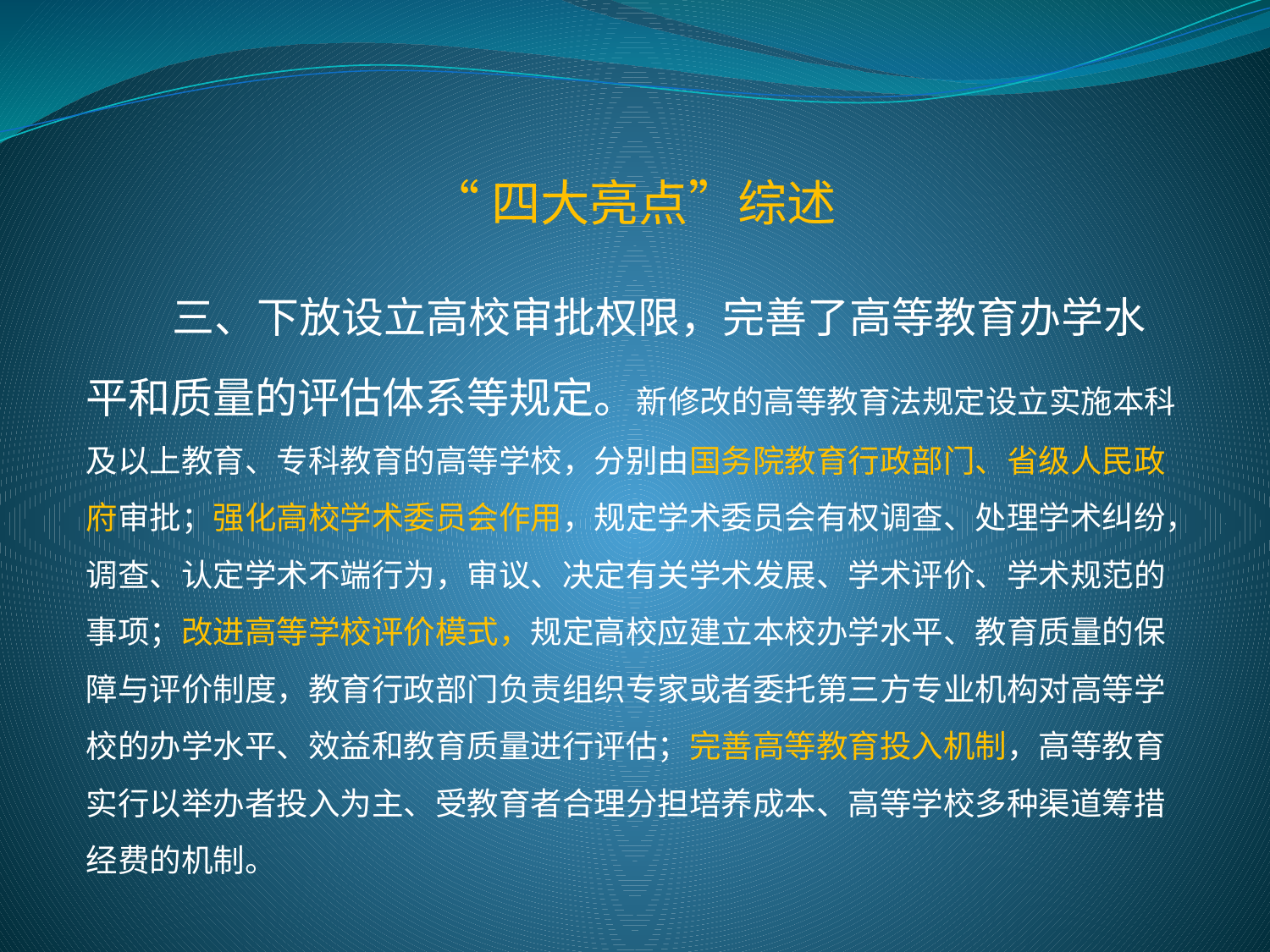

“四大亮点”综述
     三、下放设立高校审批权限，完善了高等教育办学水平和质量的评估体系等规定。新修改的高等教育法规定设立实施本科及以上教育、专科教育的高等学校，分别由国务院教育行政部门、省级人民政府审批；强化高校学术委员会作用，规定学术委员会有权调查、处理学术纠纷，调查、认定学术不端行为，审议、决定有关学术发展、学术评价、学术规范的事项；改进高等学校评价模式，规定高校应建立本校办学水平、教育质量的保障与评价制度，教育行政部门负责组织专家或者委托第三方专业机构对高等学校的办学水平、效益和教育质量进行评估；完善高等教育投入机制，高等教育实行以举办者投入为主、受教育者合理分担培养成本、高等学校多种渠道筹措经费的机制。